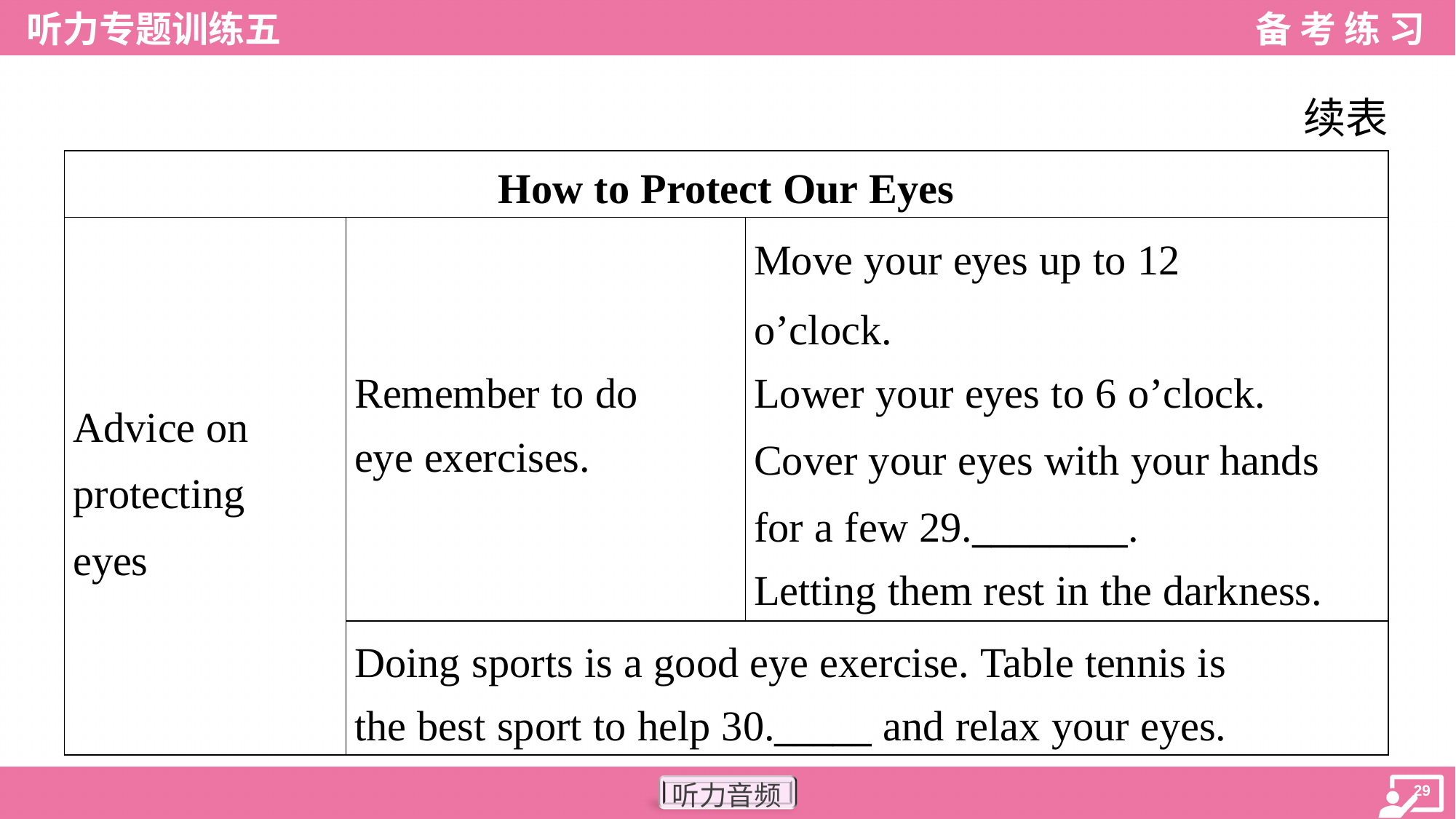

续表
| How to Protect Our Eyes |  |  |
| --- | --- | --- |
| Advice on protecting eyes | Remember to do eye exercises. | Move your eyes up to 12 o’clock. Lower your eyes to 6 o’clock. Cover your eyes with your hands for a few 29.\_\_\_\_\_\_\_\_. Letting them rest in the darkness. |
|  | Doing sports is a good eye exercise. Table tennis is the best sport to help 30.\_\_\_\_\_ and relax your eyes. |  |